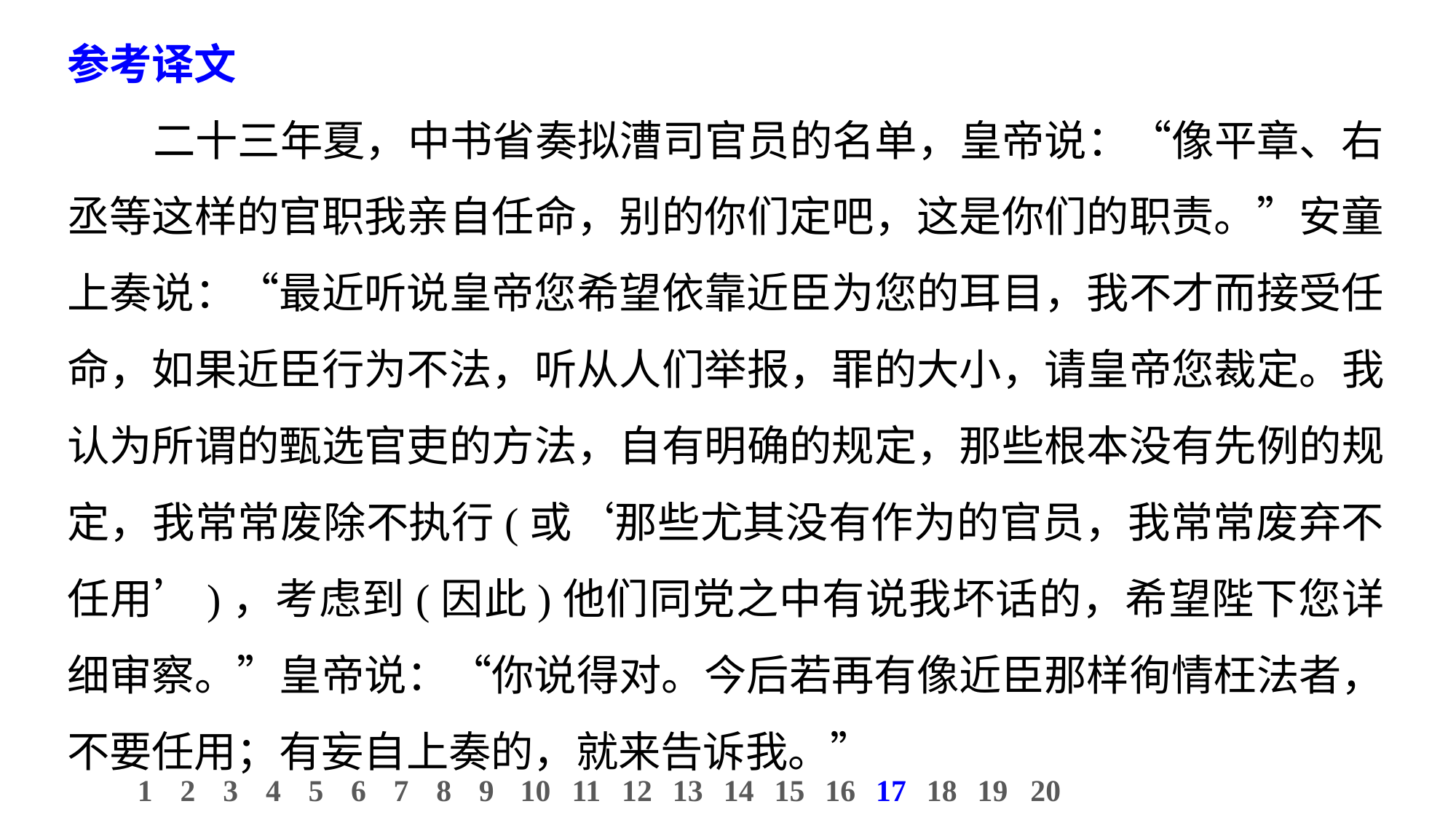

参考译文
二十三年夏，中书省奏拟漕司官员的名单，皇帝说：“像平章、右丞等这样的官职我亲自任命，别的你们定吧，这是你们的职责。”安童上奏说：“最近听说皇帝您希望依靠近臣为您的耳目，我不才而接受任命，如果近臣行为不法，听从人们举报，罪的大小，请皇帝您裁定。我认为所谓的甄选官吏的方法，自有明确的规定，那些根本没有先例的规定，我常常废除不执行(或‘那些尤其没有作为的官员，我常常废弃不任用’)，考虑到(因此)他们同党之中有说我坏话的，希望陛下您详细审察。”皇帝说：“你说得对。今后若再有像近臣那样徇情枉法者，不要任用；有妄自上奏的，就来告诉我。”
10
1
2
3
4
5
6
7
8
9
11
12
13
14
15
16
17
18
19
20